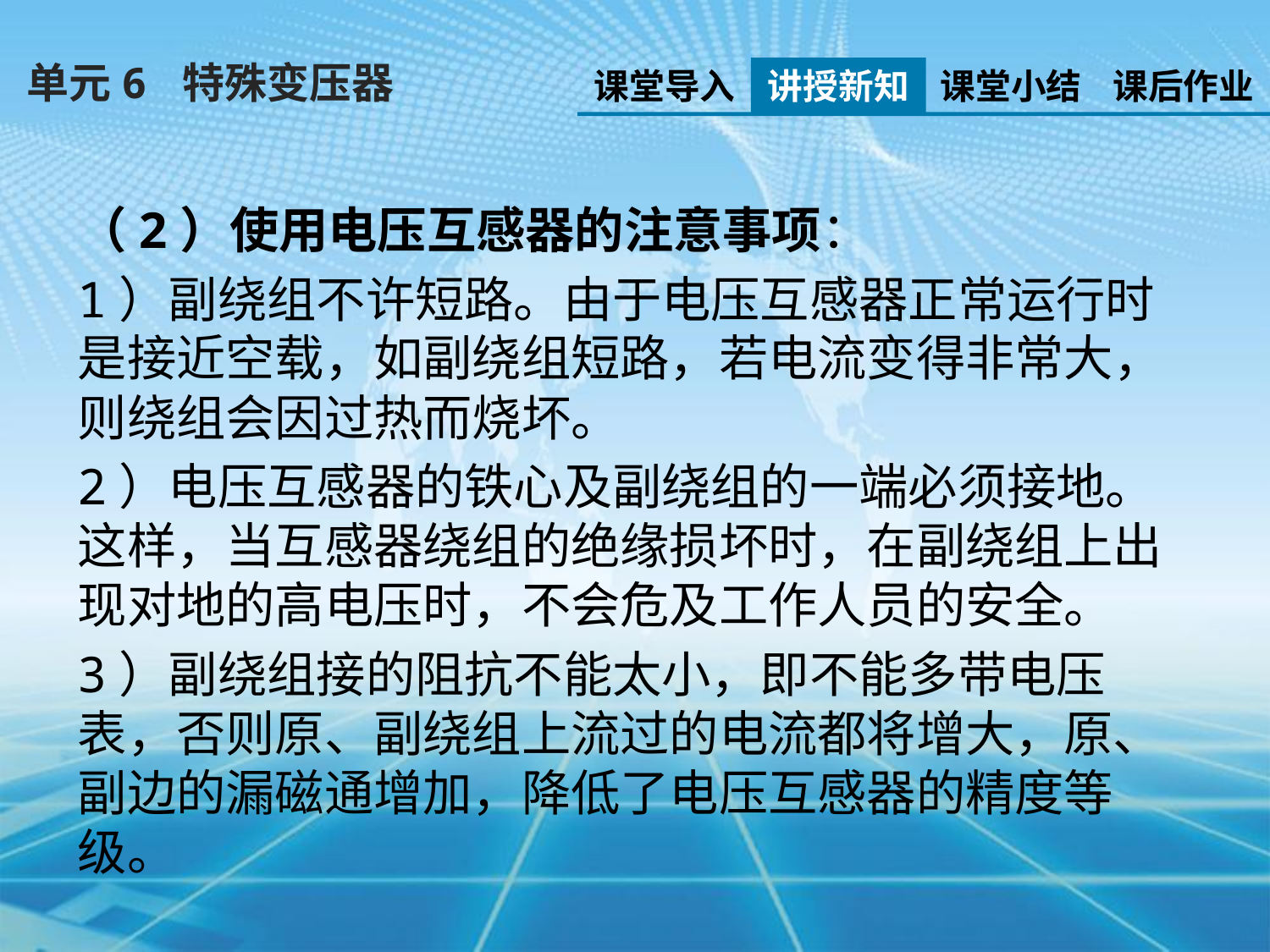

单元6 特殊变压器
课堂导入
讲授新知
课堂小结
课后作业
（2）使用电压互感器的注意事项：
1）副绕组不许短路。由于电压互感器正常运行时是接近空载，如副绕组短路，若电流变得非常大，则绕组会因过热而烧坏。
2）电压互感器的铁心及副绕组的一端必须接地。这样，当互感器绕组的绝缘损坏时，在副绕组上出现对地的高电压时，不会危及工作人员的安全。
3）副绕组接的阻抗不能太小，即不能多带电压表，否则原、副绕组上流过的电流都将增大，原、副边的漏磁通增加，降低了电压互感器的精度等级。